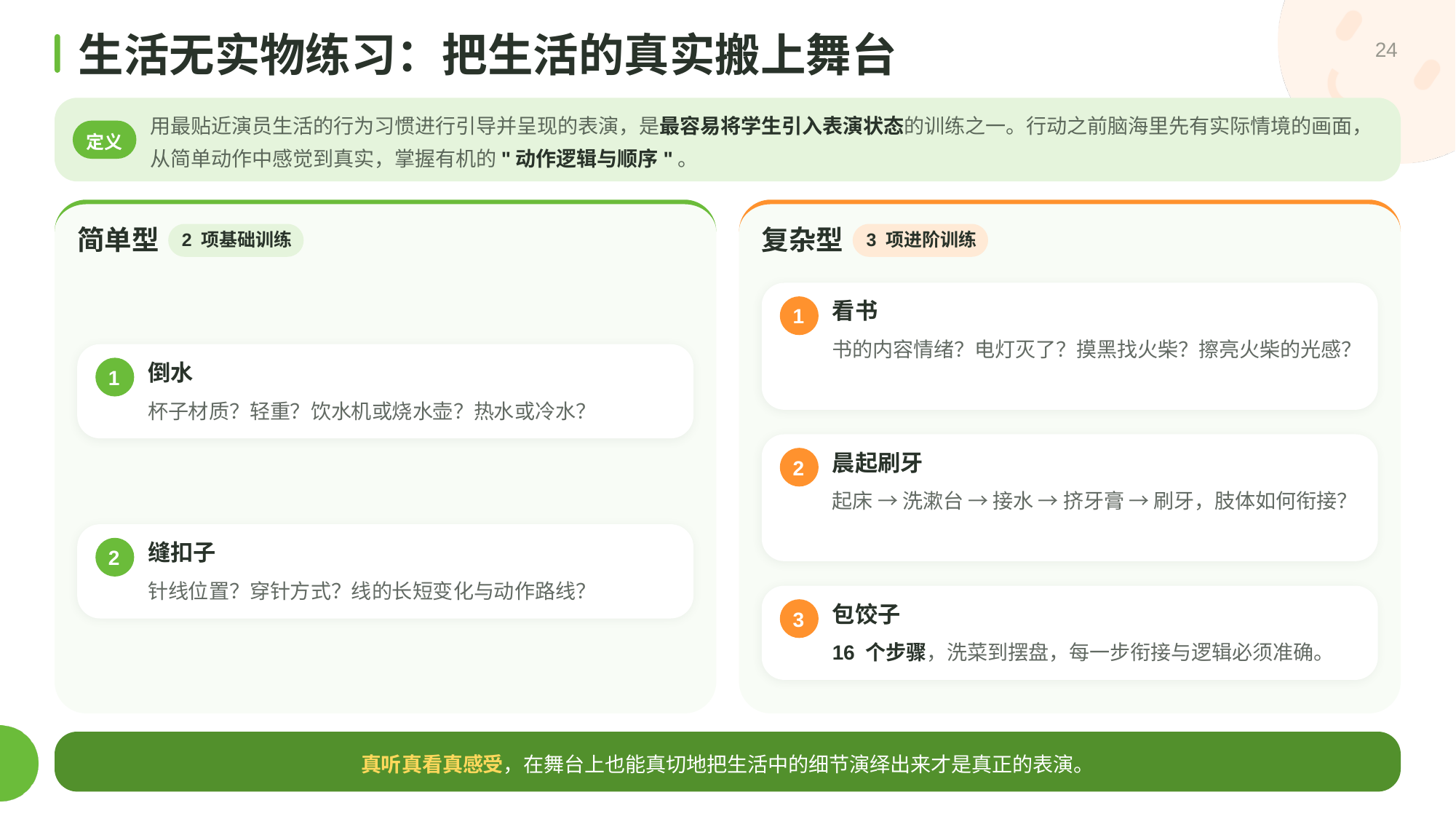

生活无实物练习：把生活的真实搬上舞台

24

用最贴近演员生活的行为习惯进行引导并呈现的表演，是最容易将学生引入表演状态的训练之一。行动之前脑海里先有实际情境的画面，从简单动作中感觉到真实，掌握有机的"动作逻辑与顺序"。

定义

简单型
复杂型

2 项基础训练
3 项进阶训练

看书

1
书的内容情绪？电灯灭了？摸黑找火柴？擦亮火柴的光感？

倒水

1
杯子材质？轻重？饮水机或烧水壶？热水或冷水？

晨起刷牙

2
起床 → 洗漱台 → 接水 → 挤牙膏 → 刷牙，肢体如何衔接？

缝扣子

2
针线位置？穿针方式？线的长短变化与动作路线？

包饺子

3
16 个步骤，洗菜到摆盘，每一步衔接与逻辑必须准确。

真听真看真感受，在舞台上也能真切地把生活中的细节演绎出来才是真正的表演。